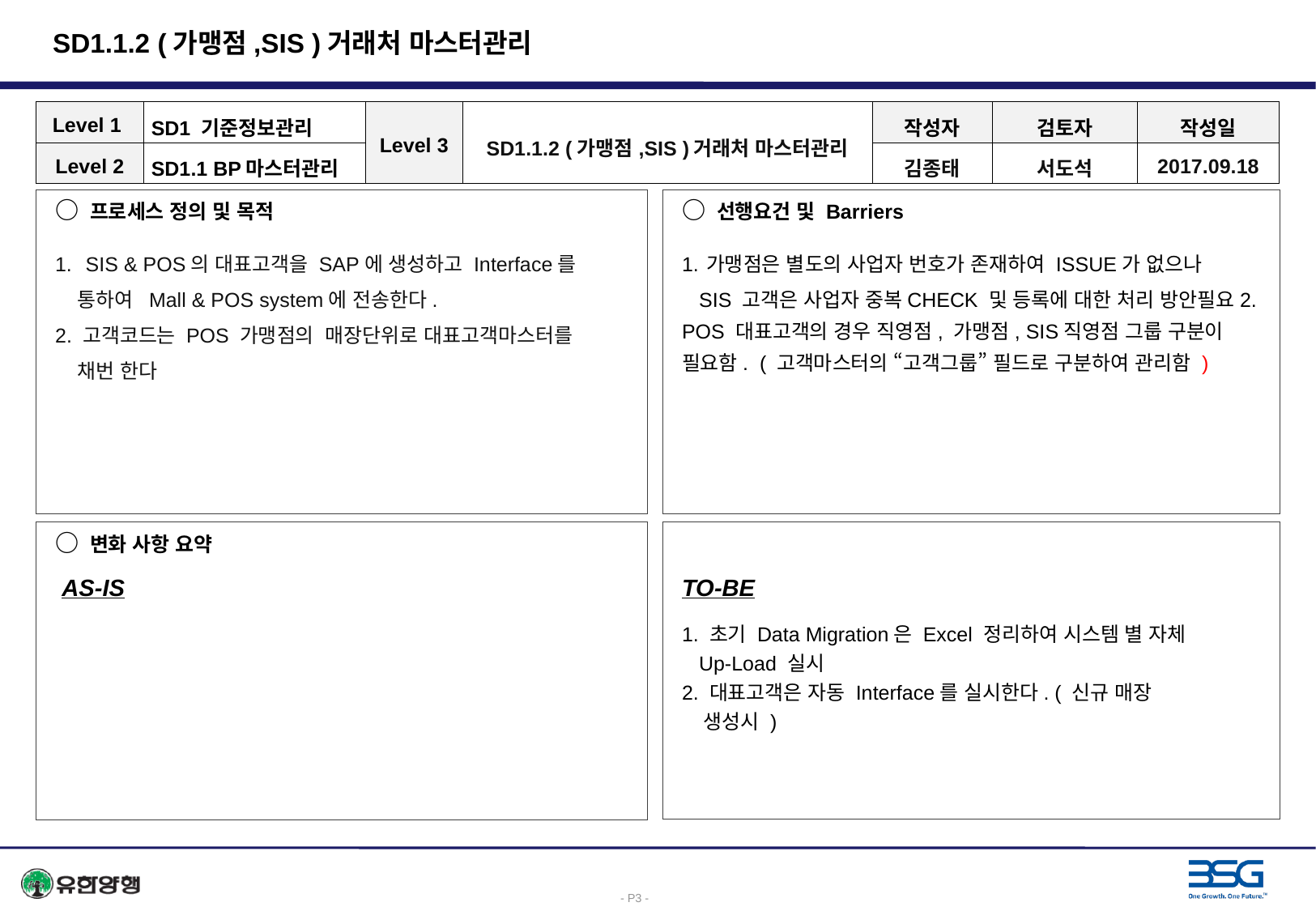

# SD1.1.2 (가맹점,SIS )거래처 마스터관리
| Level 1 | SD1 기준정보관리 | Level 3 | SD1.1.2 (가맹점,SIS )거래처 마스터관리 | 작성자 | 검토자 | 작성일 |
| --- | --- | --- | --- | --- | --- | --- |
| Level 2 | SD1.1 BP마스터관리 |  |  | 김종태 | 서도석 | 2017.09.18 |
○ 프로세스 정의 및 목적

SIS & POS의 대표고객을 SAP에 생성하고 Interface를
   통하여  Mall & POS system에 전송한다.
2. 고객코드는 POS 가맹점의  매장단위로 대표고객마스터를
   채번 한다
○ 선행요건 및 Barriers

가맹점은 별도의 사업자 번호가 존재하여 ISSUE가 없으나
   SIS 고객은 사업자 중복CHECK 및 등록에 대한 처리 방안필요2. POS 대표고객의 경우 직영점, 가맹점, SIS직영점 그룹 구분이 필요함.  ( 고객마스터의 “고객그룹” 필드로 구분하여 관리함 )
○ 변화 사항 요약

 AS-IS

TO-BE

1. 초기 Data Migration은 Excel 정리하여 시스템 별 자체
   Up-Load 실시
2. 대표고객은 자동 Interface를 실시한다. ( 신규 매장
   생성시 )